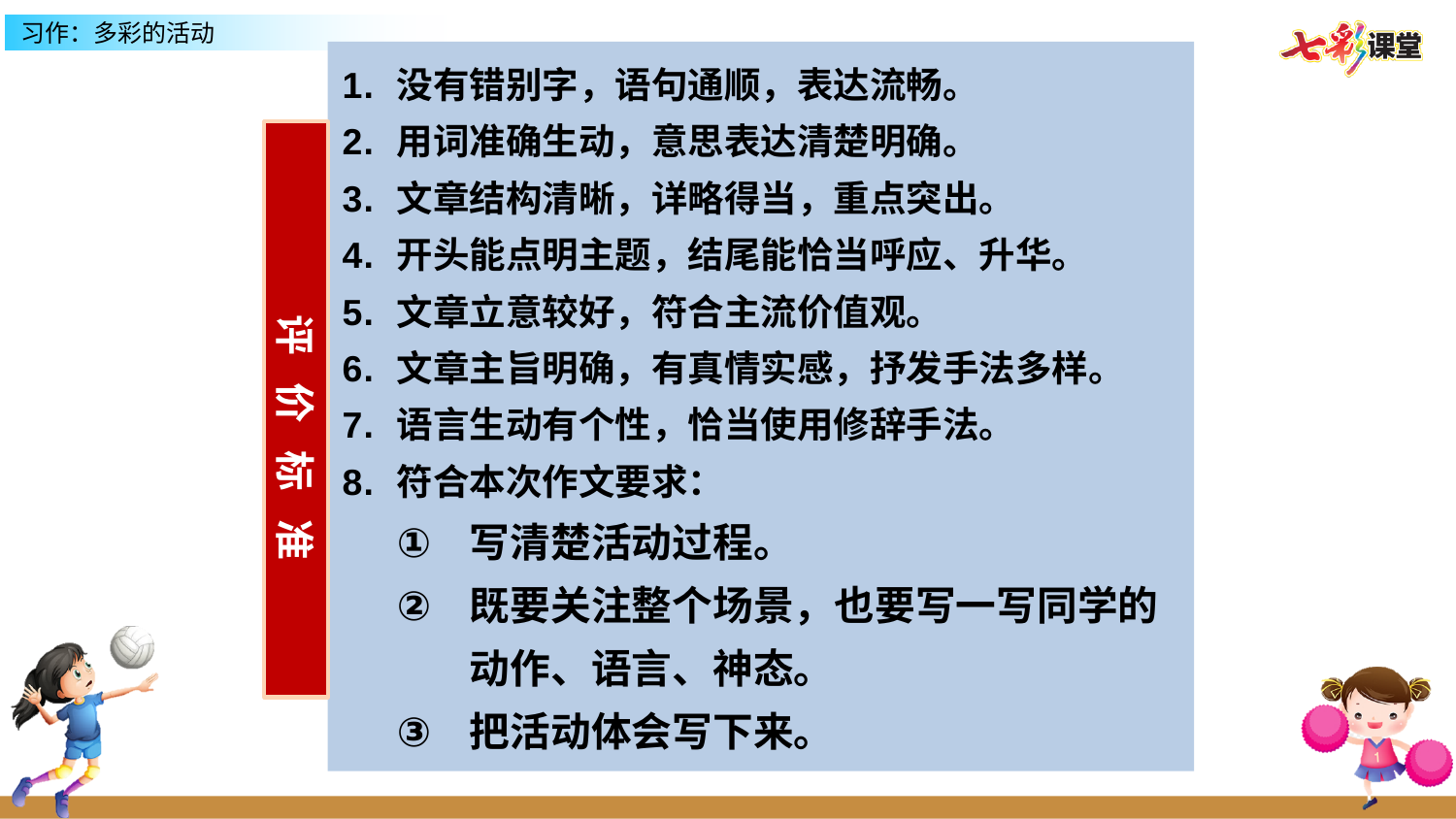

没有错别字，语句通顺，表达流畅。
用词准确生动，意思表达清楚明确。
文章结构清晰，详略得当，重点突出。
开头能点明主题，结尾能恰当呼应、升华。
文章立意较好，符合主流价值观。
文章主旨明确，有真情实感，抒发手法多样。
语言生动有个性，恰当使用修辞手法。
符合本次作文要求：
写清楚活动过程。
既要关注整个场景，也要写一写同学的动作、语言、神态。
把活动体会写下来。
     评   价   标   准